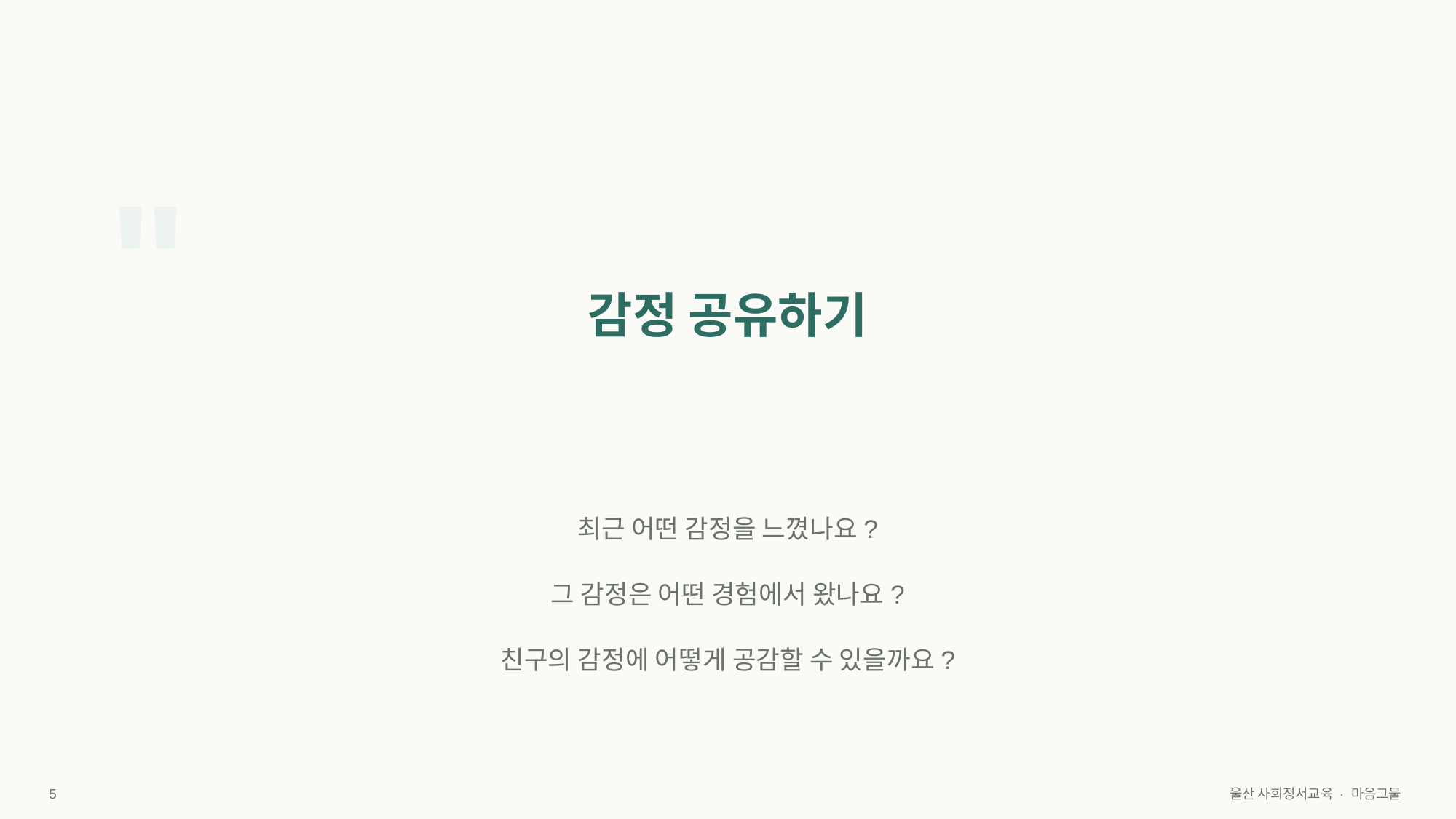

"
감정 공유하기
최근 어떤 감정을 느꼈나요?
그 감정은 어떤 경험에서 왔나요?
친구의 감정에 어떻게 공감할 수 있을까요?
5
울산 사회정서교육 · 마음그물